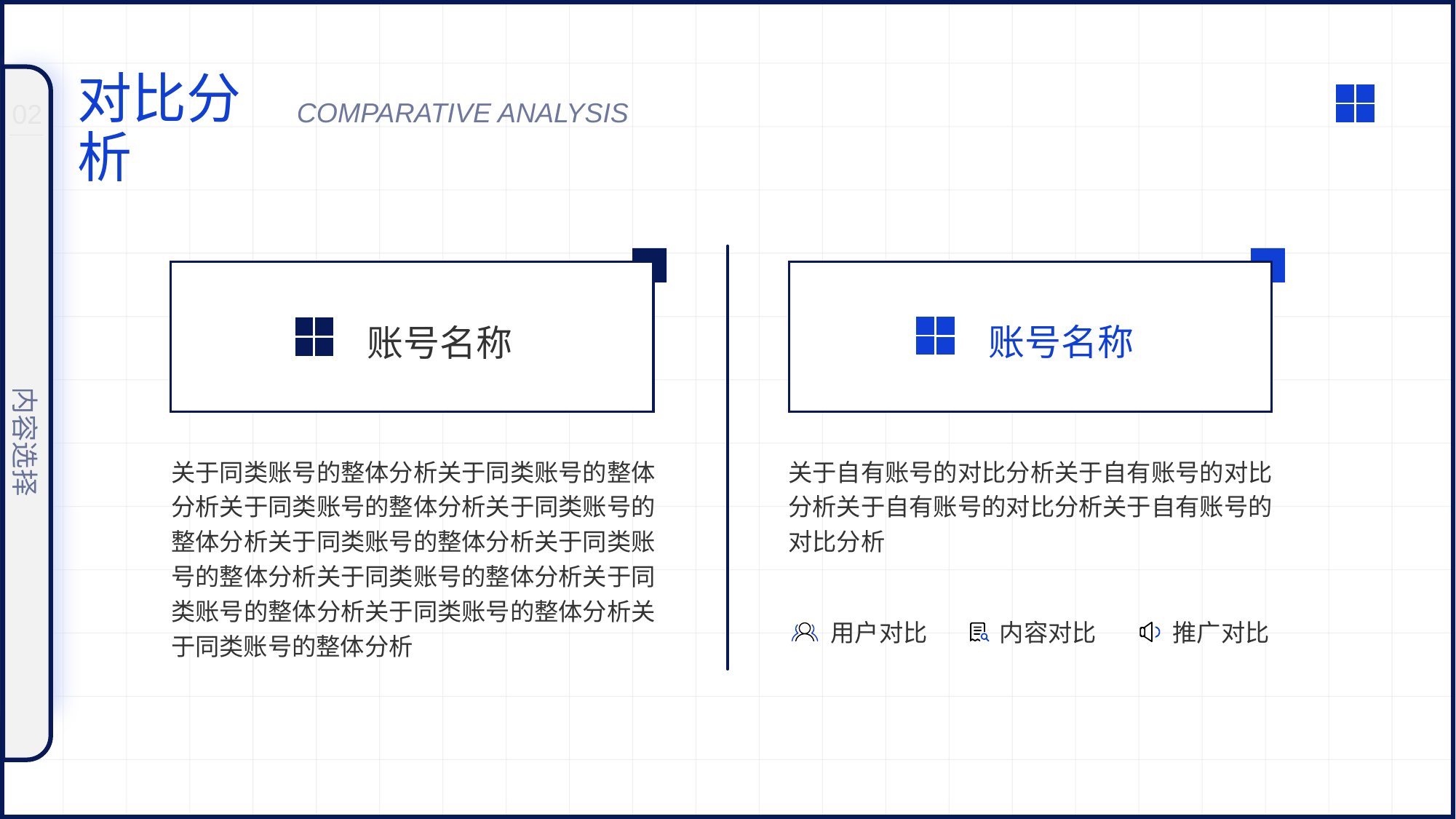

对比分析
COMPARATIVE ANALYSIS
02

账号名称
账号名称

内容选择
关于同类账号的整体分析关于同类账号的整体分析关于同类账号的整体分析关于同类账号的整体分析关于同类账号的整体分析关于同类账号的整体分析关于同类账号的整体分析关于同类账号的整体分析关于同类账号的整体分析关于同类账号的整体分析
关于自有账号的对比分析关于自有账号的对比分析关于自有账号的对比分析关于自有账号的对比分析
用户对比
内容对比
推广对比